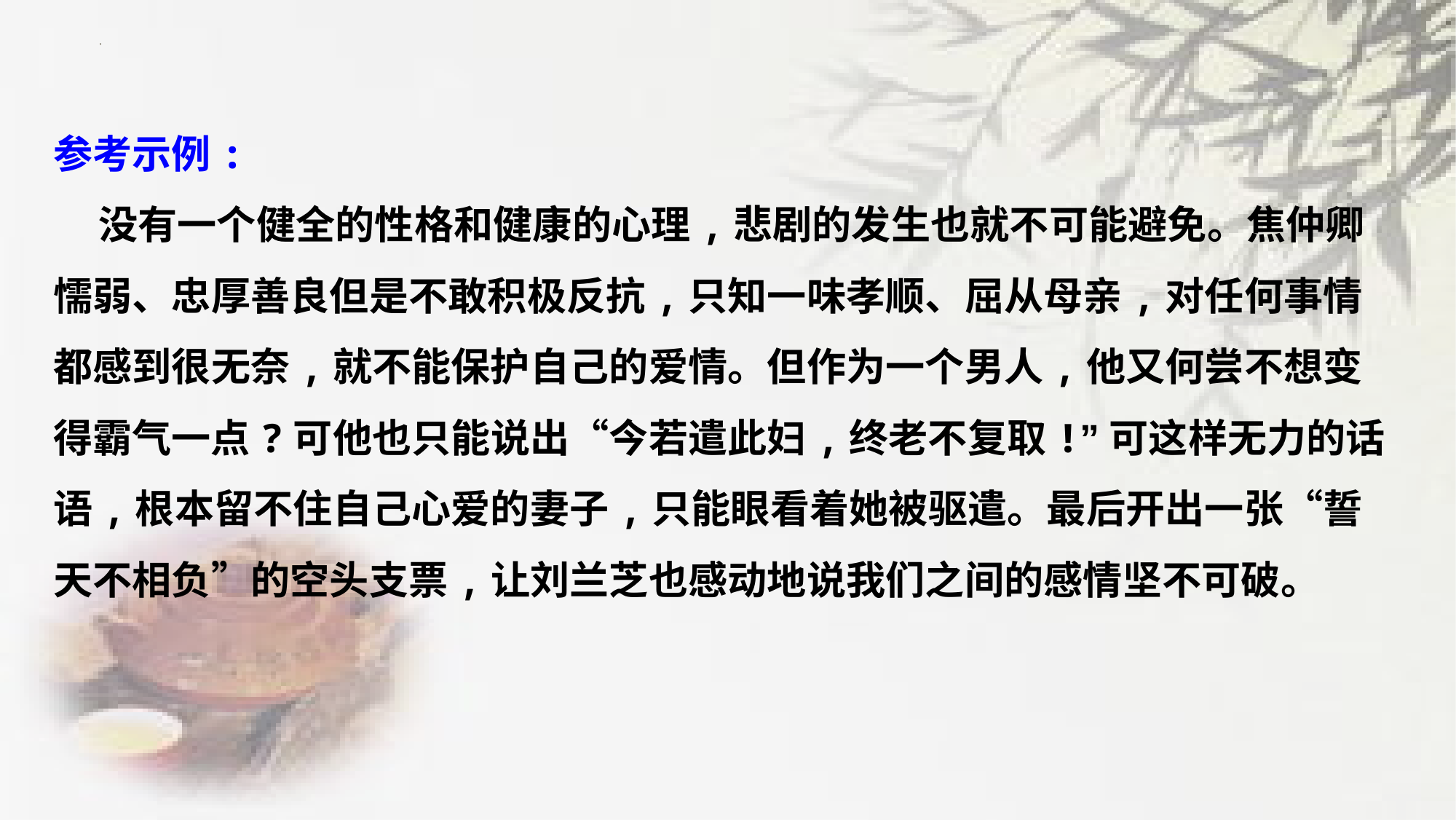

参考示例:
    没有一个健全的性格和健康的心理,悲剧的发生也就不可能避免。焦仲卿懦弱、忠厚善良但是不敢积极反抗,只知一味孝顺、屈从母亲,对任何事情都感到很无奈,就不能保护自己的爱情。但作为一个男人,他又何尝不想变得霸气一点?可他也只能说出“今若遣此妇,终老不复取!”可这样无力的话语,根本留不住自己心爱的妻子,只能眼看着她被驱遣。最后开出一张“誓天不相负”的空头支票,让刘兰芝也感动地说我们之间的感情坚不可破。